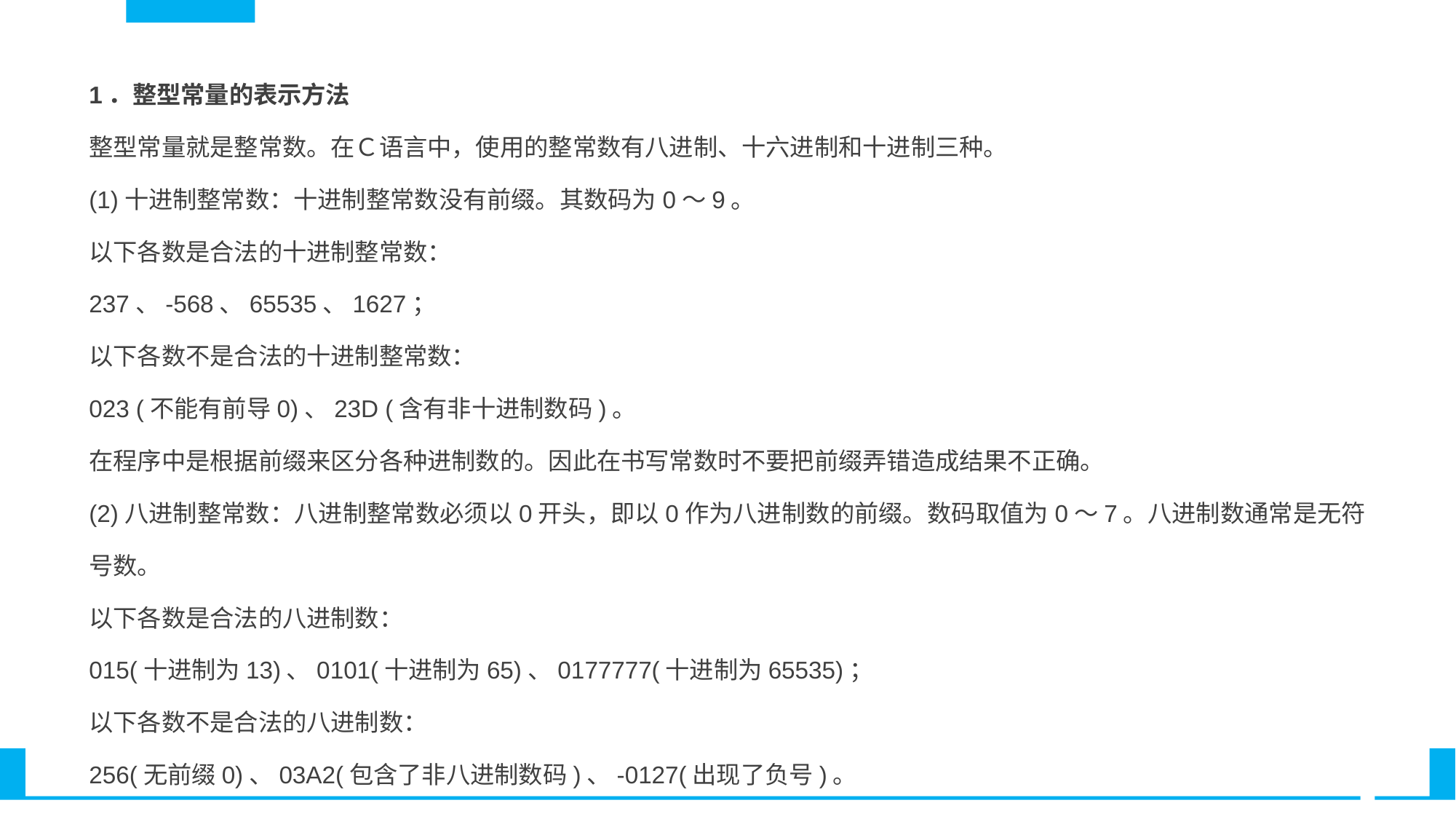

1．整型常量的表示方法
整型常量就是整常数。在Ｃ语言中，使用的整常数有八进制、十六进制和十进制三种。
(1)十进制整常数：十进制整常数没有前缀。其数码为0～9。
以下各数是合法的十进制整常数：
237、-568、65535、1627；
以下各数不是合法的十进制整常数：
023 (不能有前导0)、23D (含有非十进制数码)。
在程序中是根据前缀来区分各种进制数的。因此在书写常数时不要把前缀弄错造成结果不正确。
(2)八进制整常数：八进制整常数必须以0开头，即以0作为八进制数的前缀。数码取值为0～7。八进制数通常是无符号数。
以下各数是合法的八进制数：
015(十进制为13)、0101(十进制为65)、0177777(十进制为65535)；
以下各数不是合法的八进制数：
256(无前缀0)、03A2(包含了非八进制数码)、-0127(出现了负号)。